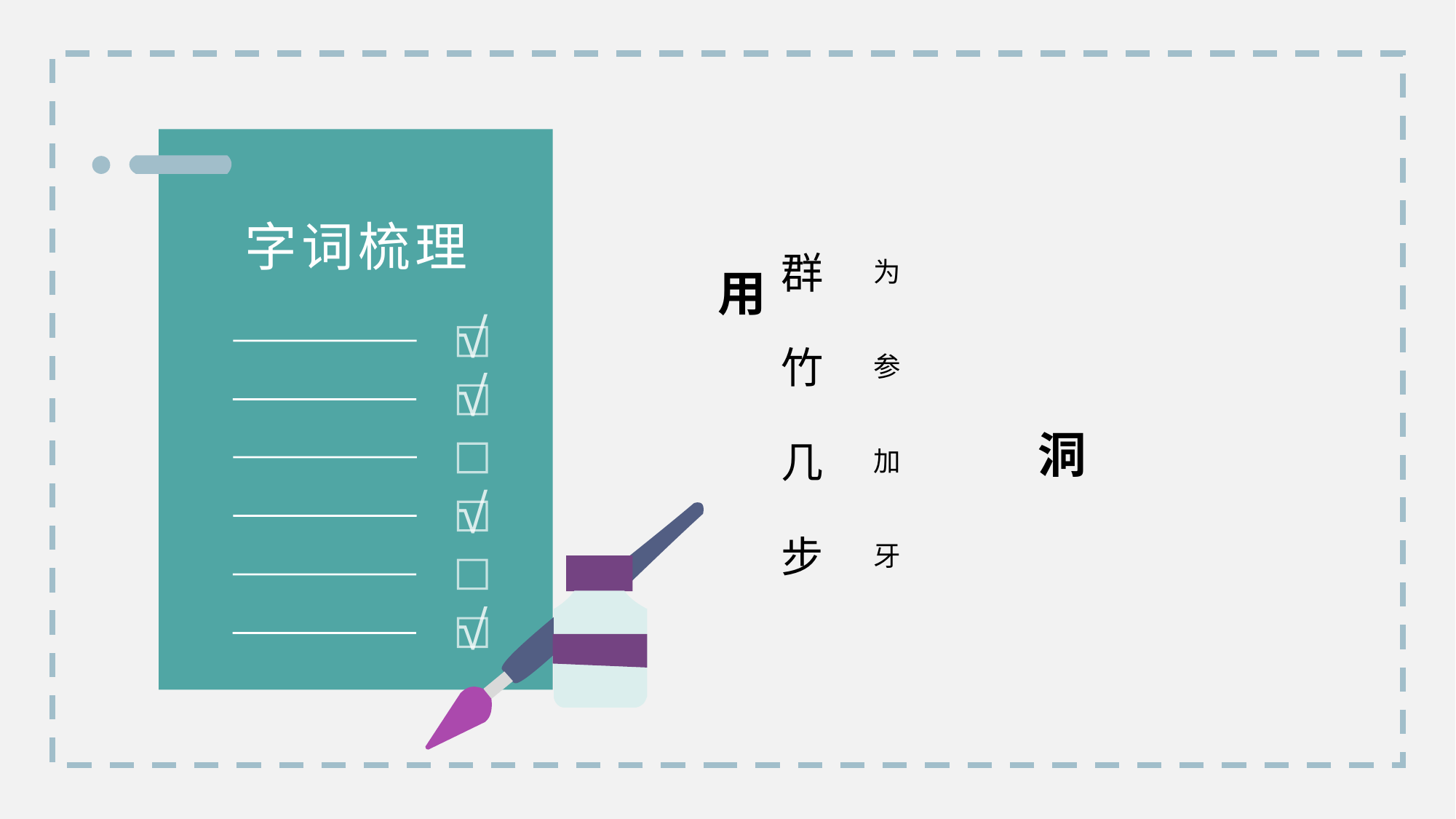

字词梳理
为
群
用
参
竹
加
几
洞
牙
步